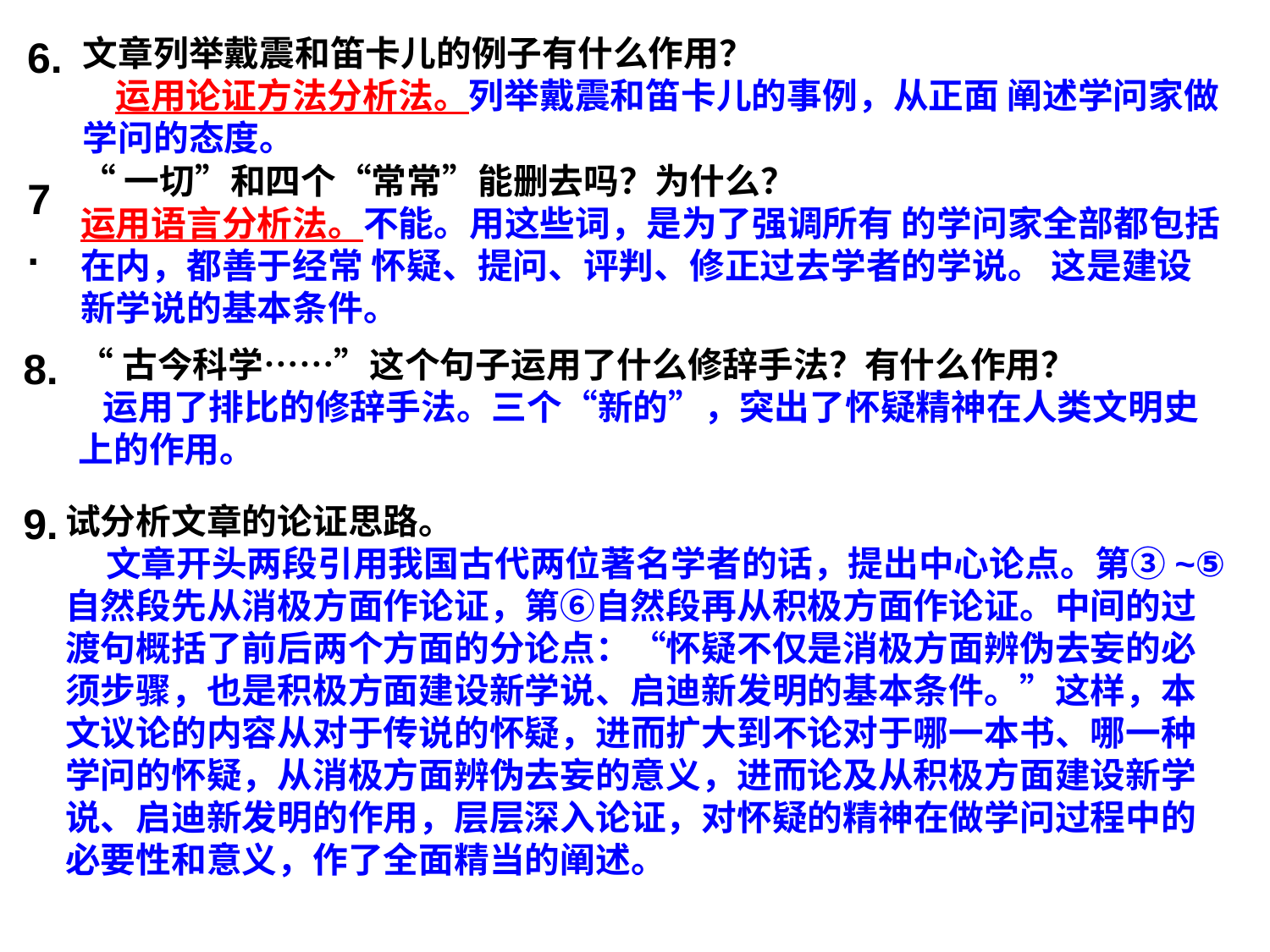

6.
文章列举戴震和笛卡儿的例子有什么作用？
   运用论证方法分析法。列举戴震和笛卡儿的事例，从正面 阐述学问家做学问的态度。
“一切”和四个“常常”能删去吗？为什么？
运用语言分析法。不能。用这些词，是为了强调所有 的学问家全部都包括在内，都善于经常 怀疑、提问、评判、修正过去学者的学说。 这是建设新学说的基本条件。
7.
8.
“古今科学……”这个句子运用了什么修辞手法？有什么作用？
  运用了排比的修辞手法。三个“新的”，突出了怀疑精神在人类文明史 上的作用。
9.
试分析文章的论证思路。
    文章开头两段引用我国古代两位著名学者的话，提出中心论点。第③~⑤自然段先从消极方面作论证，第⑥自然段再从积极方面作论证。中间的过渡句概括了前后两个方面的分论点：“怀疑不仅是消极方面辨伪去妄的必须步骤，也是积极方面建设新学说、启迪新发明的基本条件。”这样，本文议论的内容从对于传说的怀疑，进而扩大到不论对于哪一本书、哪一种学问的怀疑，从消极方面辨伪去妄的意义，进而论及从积极方面建设新学说、启迪新发明的作用，层层深入论证，对怀疑的精神在做学问过程中的必要性和意义，作了全面精当的阐述。